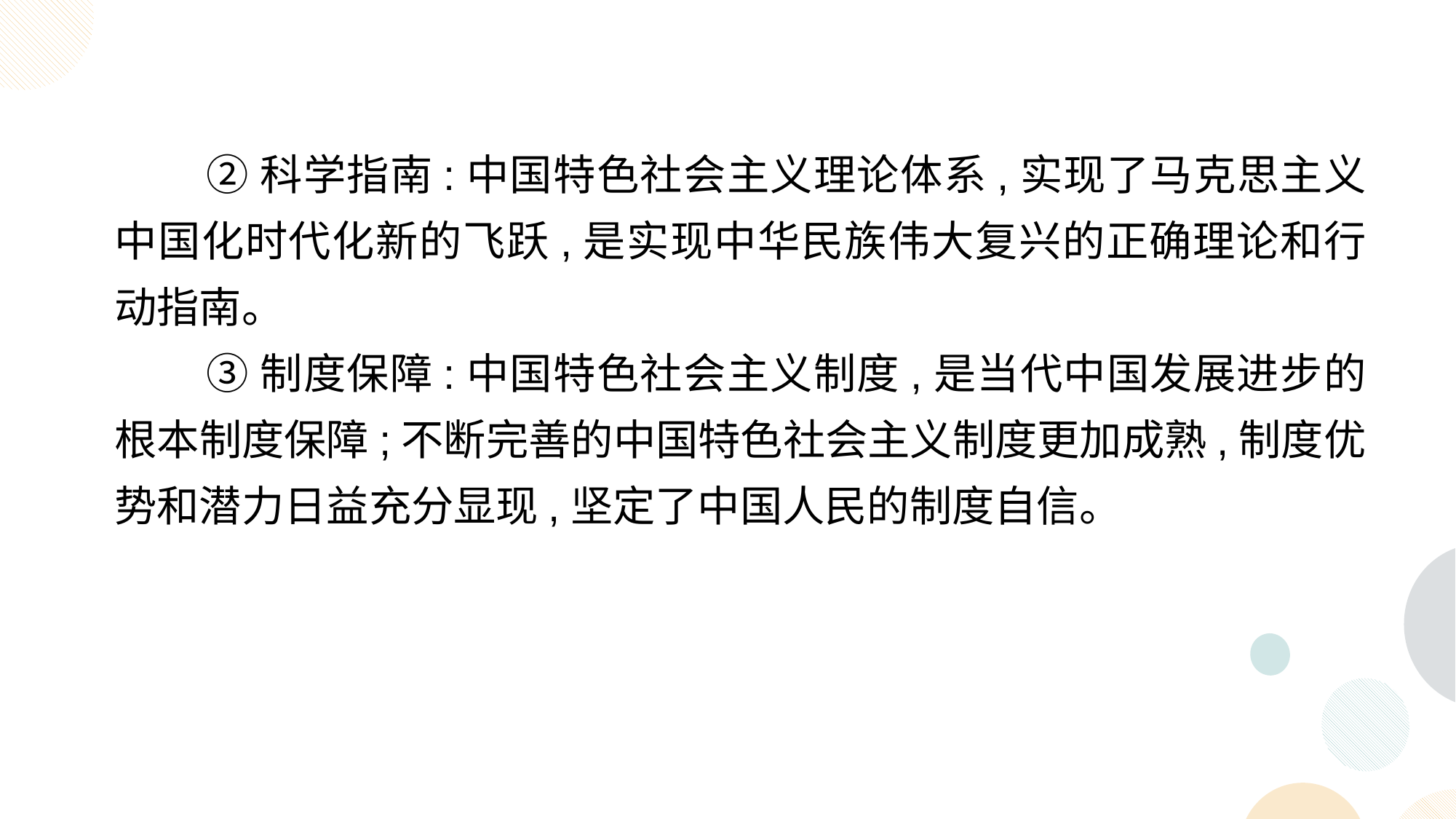

②科学指南:中国特色社会主义理论体系,实现了马克思主义中国化时代化新的飞跃,是实现中华民族伟大复兴的正确理论和行动指南。
③制度保障:中国特色社会主义制度,是当代中国发展进步的根本制度保障;不断完善的中国特色社会主义制度更加成熟,制度优势和潜力日益充分显现,坚定了中国人民的制度自信。